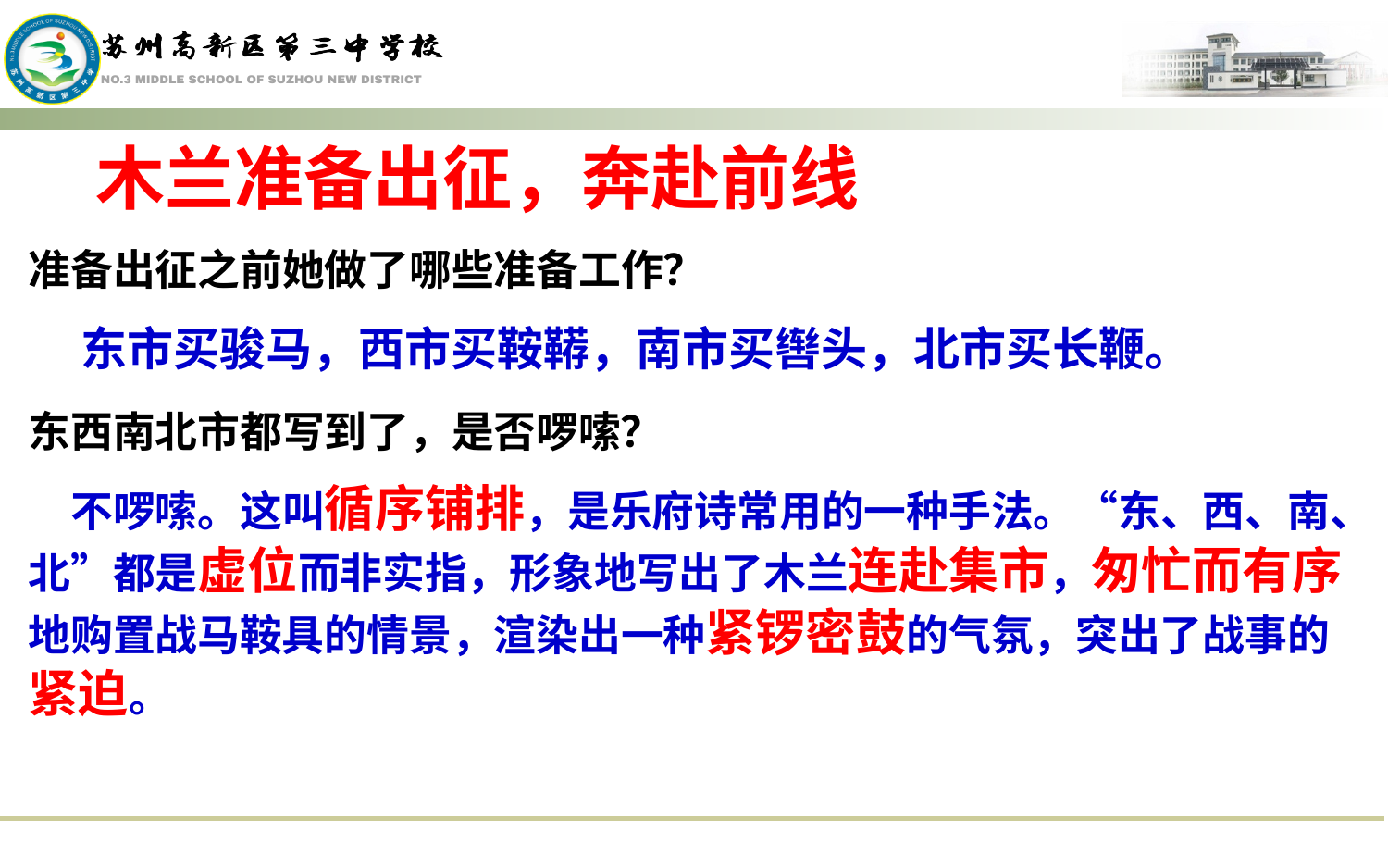

木兰准备出征，奔赴前线
准备出征之前她做了哪些准备工作？
    东市买骏马，西市买鞍鞯，南市买辔头，北市买长鞭。
东西南北市都写到了，是否啰嗦？
   不啰嗦。这叫循序铺排，是乐府诗常用的一种手法。“东、西、南、北”都是虚位而非实指，形象地写出了木兰连赴集市，匆忙而有序地购置战马鞍具的情景，渲染出一种紧锣密鼓的气氛，突出了战事的紧迫。